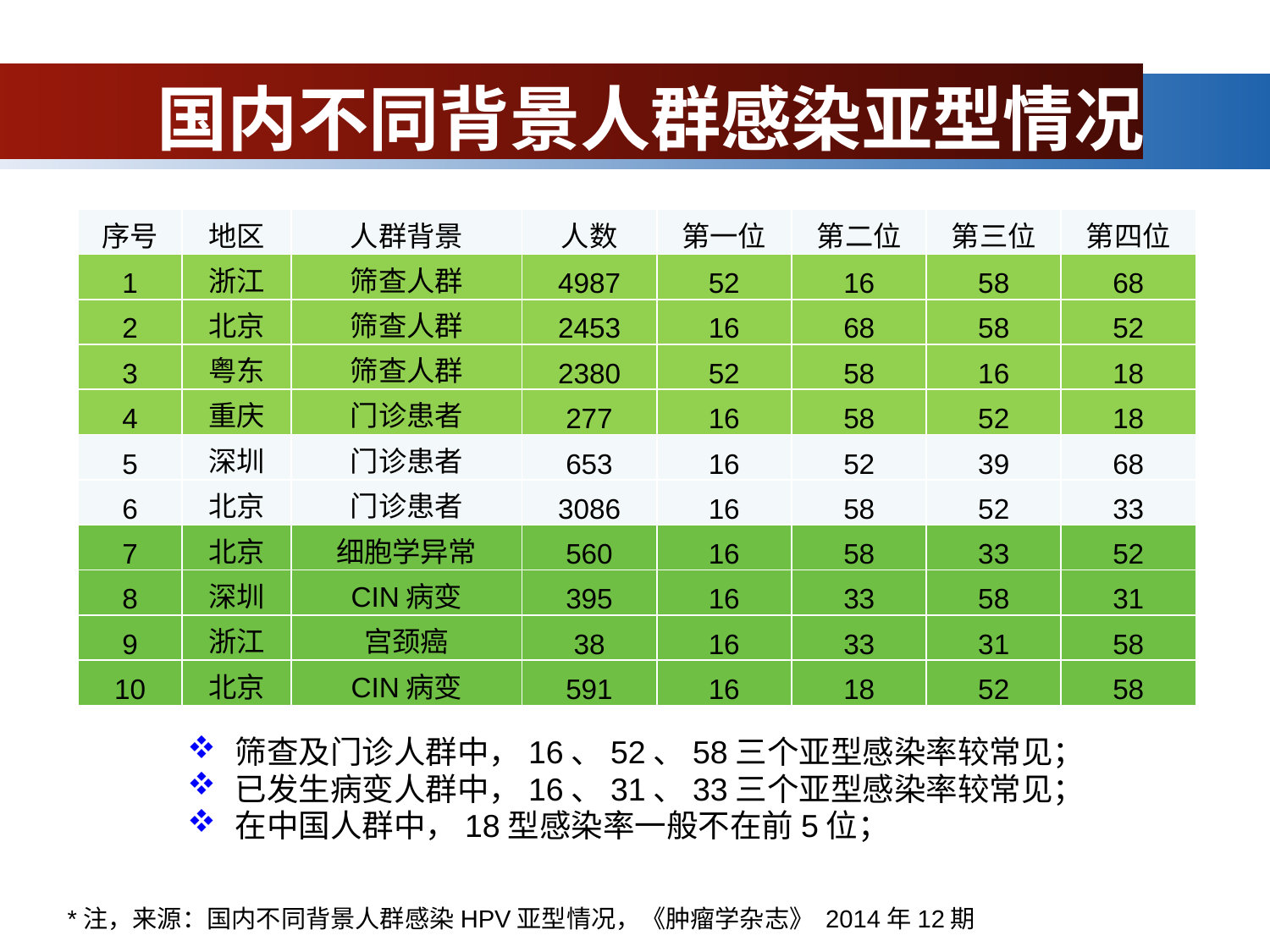

# 国内不同背景人群感染亚型情况
| 序号 | 地区 | 人群背景 | 人数 | 第一位 | 第二位 | 第三位 | 第四位 |
| --- | --- | --- | --- | --- | --- | --- | --- |
| 1 | 浙江 | 筛查人群 | 4987 | 52 | 16 | 58 | 68 |
| 2 | 北京 | 筛查人群 | 2453 | 16 | 68 | 58 | 52 |
| 3 | 粤东 | 筛查人群 | 2380 | 52 | 58 | 16 | 18 |
| 4 | 重庆 | 门诊患者 | 277 | 16 | 58 | 52 | 18 |
| 5 | 深圳 | 门诊患者 | 653 | 16 | 52 | 39 | 68 |
| 6 | 北京 | 门诊患者 | 3086 | 16 | 58 | 52 | 33 |
| 7 | 北京 | 细胞学异常 | 560 | 16 | 58 | 33 | 52 |
| 8 | 深圳 | CIN病变 | 395 | 16 | 33 | 58 | 31 |
| 9 | 浙江 | 宫颈癌 | 38 | 16 | 33 | 31 | 58 |
| 10 | 北京 | CIN病变 | 591 | 16 | 18 | 52 | 58 |
筛查及门诊人群中，16、52、58三个亚型感染率较常见；
已发生病变人群中，16、31、33三个亚型感染率较常见；
在中国人群中，18型感染率一般不在前5位；
*注，来源：国内不同背景人群感染HPV亚型情况，《肿瘤学杂志》 2014年12期